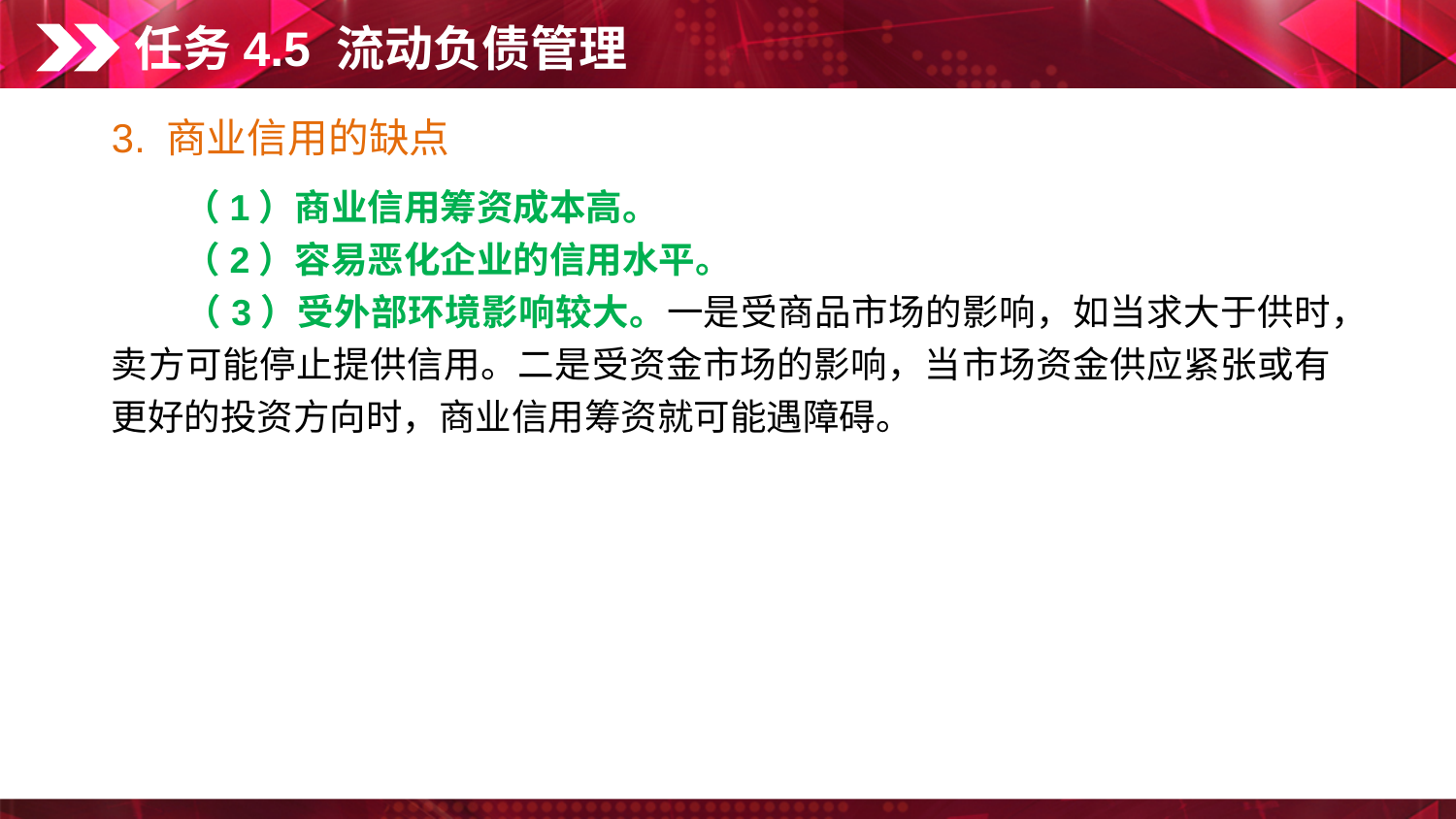

任务4.5 流动负债管理

3. 商业信用的缺点
　　（1）商业信用筹资成本高。
　　（2）容易恶化企业的信用水平。
　　（3）受外部环境影响较大。一是受商品市场的影响，如当求大于供时，卖方可能停止提供信用。二是受资金市场的影响，当市场资金供应紧张或有更好的投资方向时，商业信用筹资就可能遇障碍。